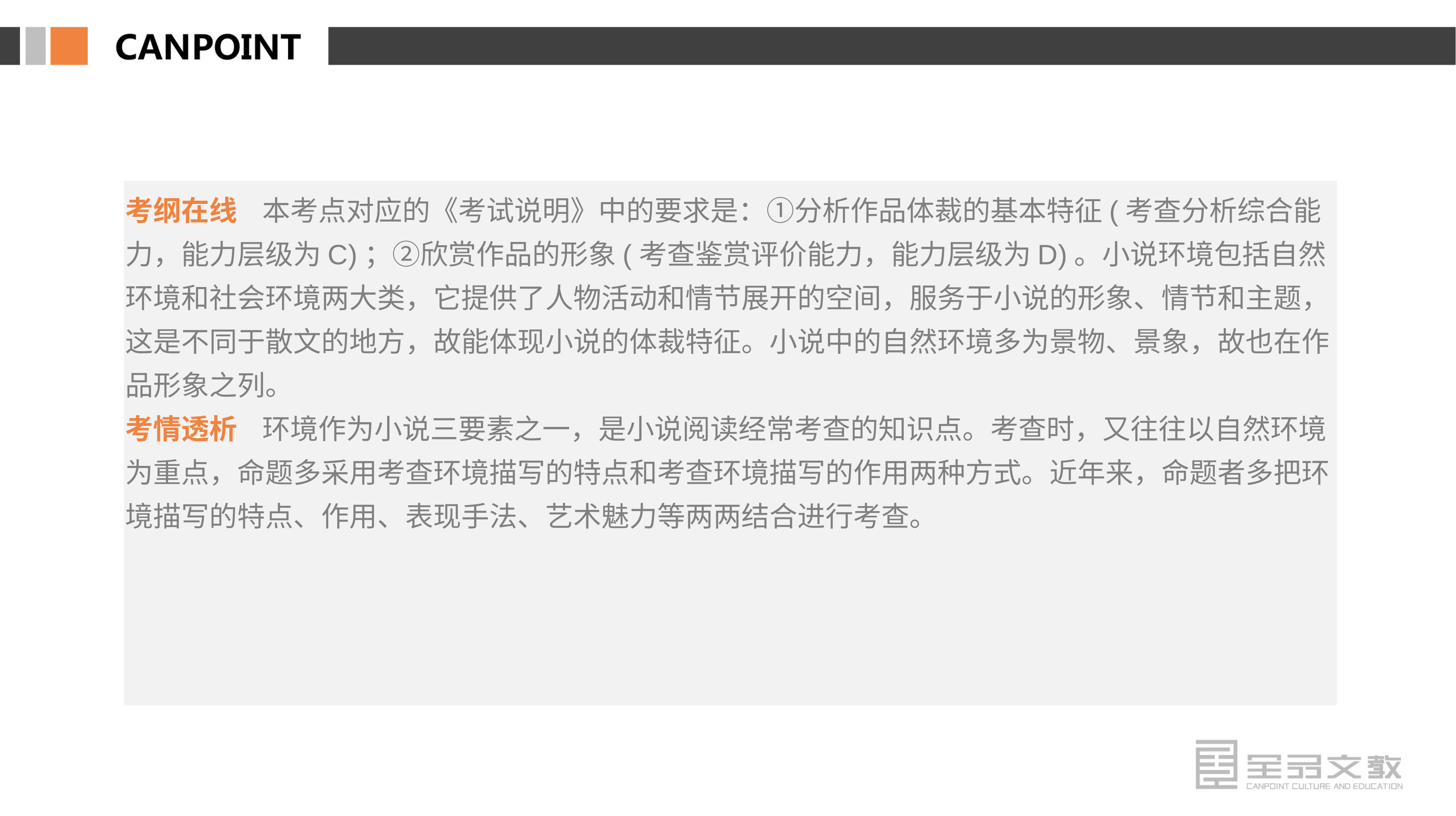

考纲在线    本考点对应的《考试说明》中的要求是：①分析作品体裁的基本特征(考查分析综合能力，能力层级为C)；②欣赏作品的形象(考查鉴赏评价能力，能力层级为D)。小说环境包括自然环境和社会环境两大类，它提供了人物活动和情节展开的空间，服务于小说的形象、情节和主题，这是不同于散文的地方，故能体现小说的体裁特征。小说中的自然环境多为景物、景象，故也在作品形象之列。
考情透析    环境作为小说三要素之一，是小说阅读经常考查的知识点。考查时，又往往以自然环境为重点，命题多采用考查环境描写的特点和考查环境描写的作用两种方式。近年来，命题者多把环境描写的特点、作用、表现手法、艺术魅力等两两结合进行考查。